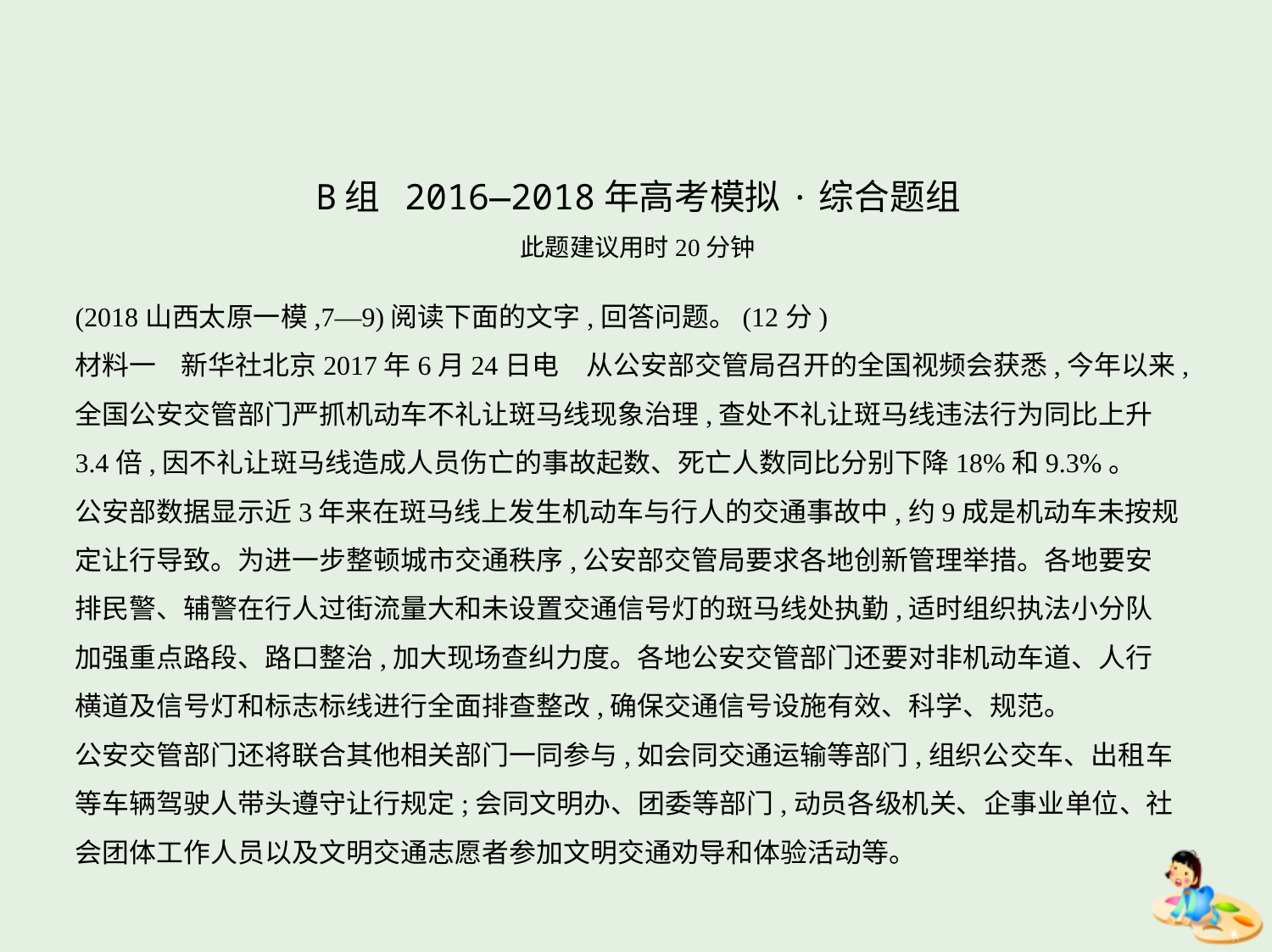

B组  2016—2018年高考模拟·综合题组
此题建议用时20分钟
(2018山西太原一模,7—9)阅读下面的文字,回答问题。(12分)
材料一    新华社北京2017年6月24日电　从公安部交管局召开的全国视频会获悉,今年以来,
全国公安交管部门严抓机动车不礼让斑马线现象治理,查处不礼让斑马线违法行为同比上升
3.4倍,因不礼让斑马线造成人员伤亡的事故起数、死亡人数同比分别下降18%和9.3%。
公安部数据显示近3年来在斑马线上发生机动车与行人的交通事故中,约9成是机动车未按规
定让行导致。为进一步整顿城市交通秩序,公安部交管局要求各地创新管理举措。各地要安
排民警、辅警在行人过街流量大和未设置交通信号灯的斑马线处执勤,适时组织执法小分队
加强重点路段、路口整治,加大现场查纠力度。各地公安交管部门还要对非机动车道、人行
横道及信号灯和标志标线进行全面排查整改,确保交通信号设施有效、科学、规范。
公安交管部门还将联合其他相关部门一同参与,如会同交通运输等部门,组织公交车、出租车
等车辆驾驶人带头遵守让行规定;会同文明办、团委等部门,动员各级机关、企事业单位、社
会团体工作人员以及文明交通志愿者参加文明交通劝导和体验活动等。